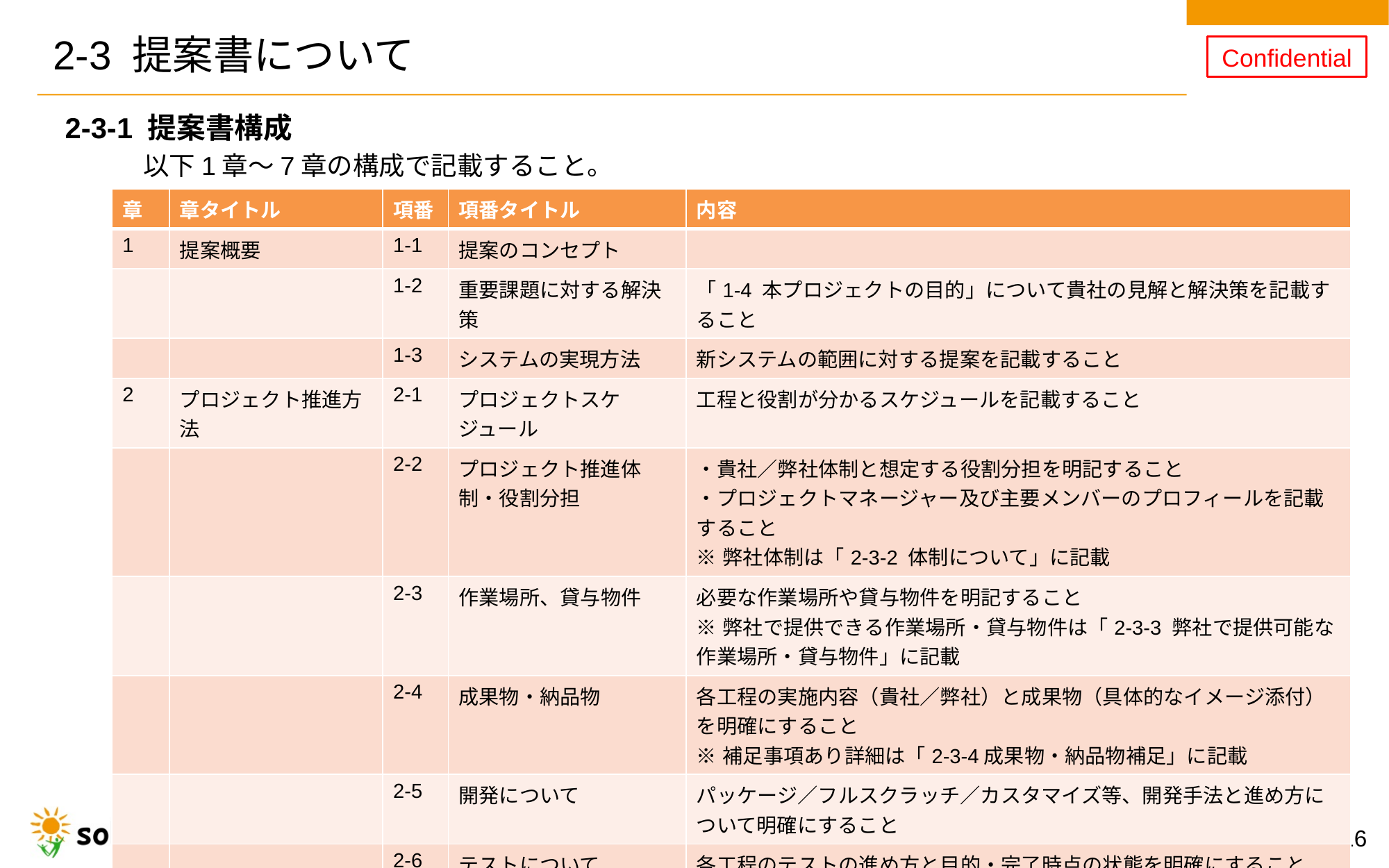

# 2-3 提案書について
2-3-1 提案書構成
　　　以下1章～7章の構成で記載すること。

| 章 | 章タイトル | 項番 | 項番タイトル | 内容 |
| --- | --- | --- | --- | --- |
| 1 | 提案概要 | 1-1 | 提案のコンセプト |  |
|  |  | 1-2 | 重要課題に対する解決策 | 「1-4 本プロジェクトの目的」について貴社の見解と解決策を記載すること |
|  |  | 1-3 | システムの実現方法 | 新システムの範囲に対する提案を記載すること |
| 2 | プロジェクト推進方法 | 2-1 | プロジェクトスケジュール | 工程と役割が分かるスケジュールを記載すること |
|  |  | 2-2 | プロジェクト推進体制・役割分担 | ・貴社／弊社体制と想定する役割分担を明記すること ・プロジェクトマネージャー及び主要メンバーのプロフィールを記載すること ※弊社体制は「2-3-2 体制について」に記載 |
|  |  | 2-3 | 作業場所、貸与物件 | 必要な作業場所や貸与物件を明記すること ※弊社で提供できる作業場所・貸与物件は「2-3-3 弊社で提供可能な作業場所・貸与物件」に記載 |
|  |  | 2-4 | 成果物・納品物 | 各工程の実施内容（貴社／弊社）と成果物（具体的なイメージ添付）を明確にすること ※補足事項あり詳細は「2-3-4成果物・納品物補足」に記載 |
|  |  | 2-5 | 開発について | パッケージ／フルスクラッチ／カスタマイズ等、開発手法と進め方について明確にすること |
|  |  | 2-6 | テストについて | 各工程のテストの進め方と目的・完了時点の状態を明確にすること |
|  |  | 2-7 | 教育について | 教育の内容（目的・対象者・方法・時期）と貴社／弊社の役割を記載すること |
|  |  | 2-8 | 移行について | 移行の進め方と貴社／弊社の役割を記載すること |